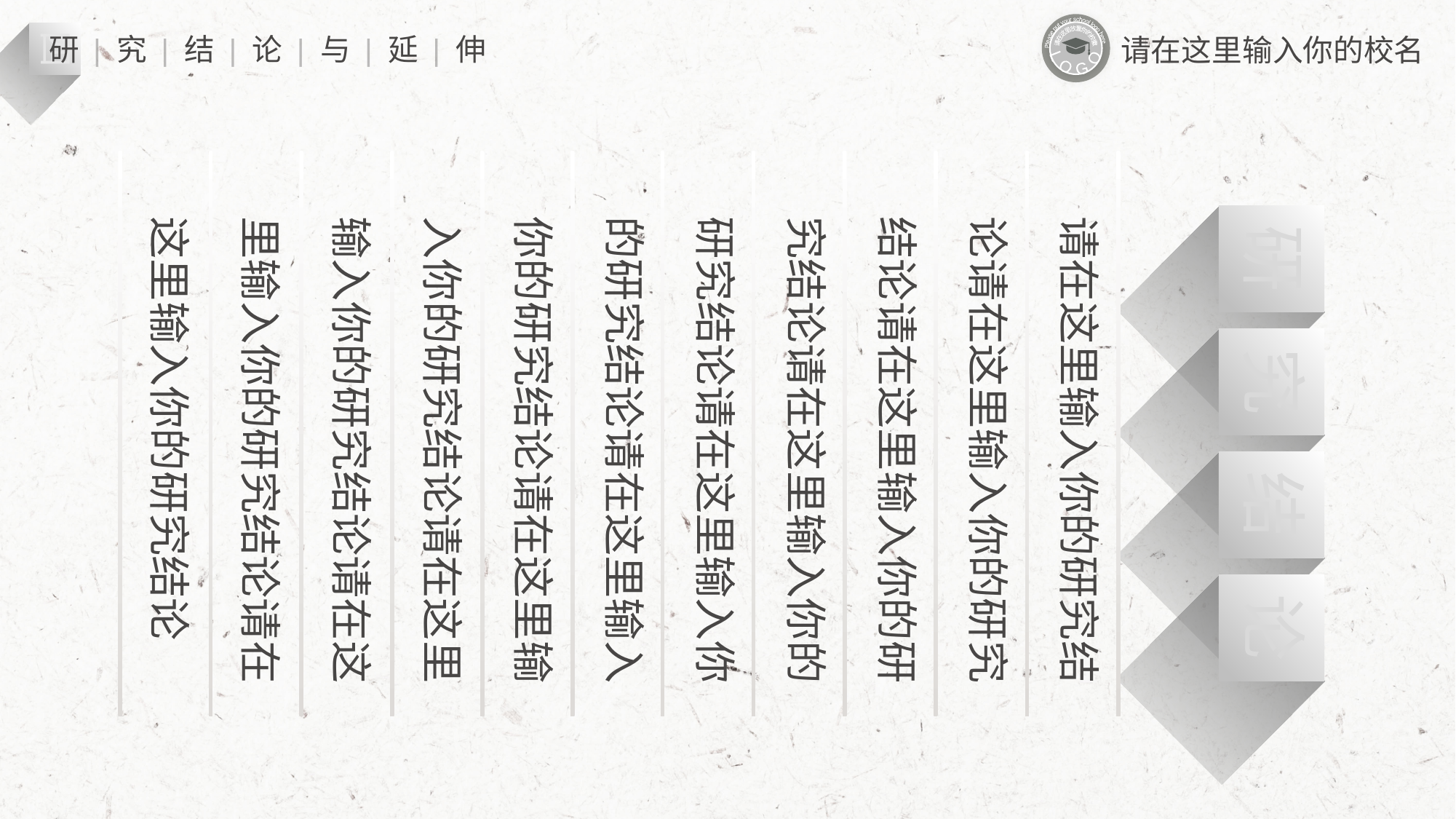

Please put your school logo here

L O G O
请在这里放置你的校徽

四

研 | 究 | 结 | 论 | 与 | 延 | 伸
请在这里输入你的校名

研

请在这里输入你的研究结论请在这里输入你的研究结论请在这里输入你的研究结论请在这里输入你的研究结论请在这里输入你的研究结论请在这里输入你的研究结论请在这里输入你的研究结论请在这里输入你的研究结论请在这里输入你的研究结论请在这里输入你的研究结论

究

结

论